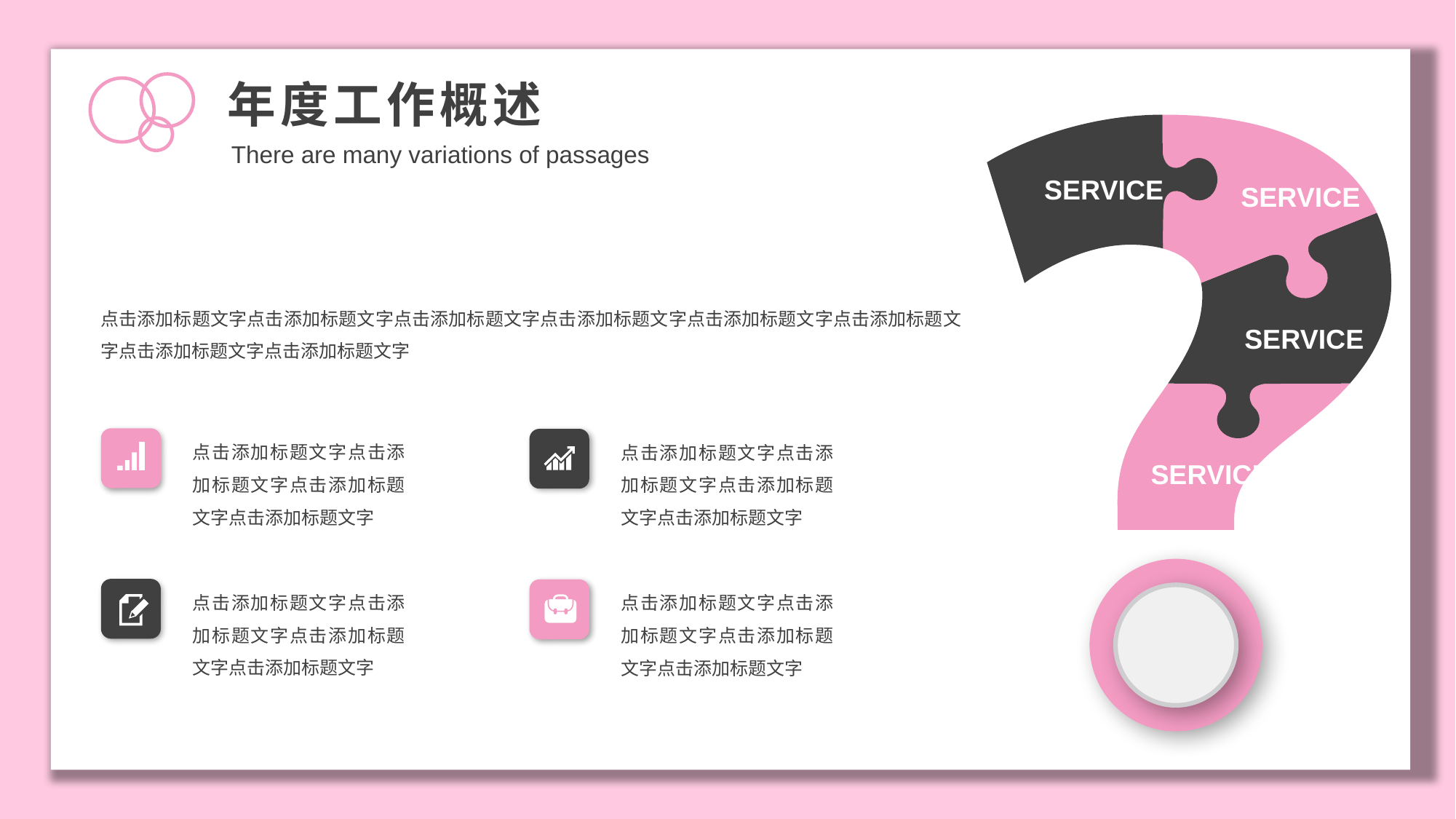

年度工作概述

SERVICE
SERVICE
SERVICE
SERVICE
There are many variations of passages
点击添加标题文字点击添加标题文字点击添加标题文字点击添加标题文字点击添加标题文字点击添加标题文字点击添加标题文字点击添加标题文字

点击添加标题文字点击添加标题文字点击添加标题文字点击添加标题文字
点击添加标题文字点击添加标题文字点击添加标题文字点击添加标题文字

点击添加标题文字点击添加标题文字点击添加标题文字点击添加标题文字
点击添加标题文字点击添加标题文字点击添加标题文字点击添加标题文字